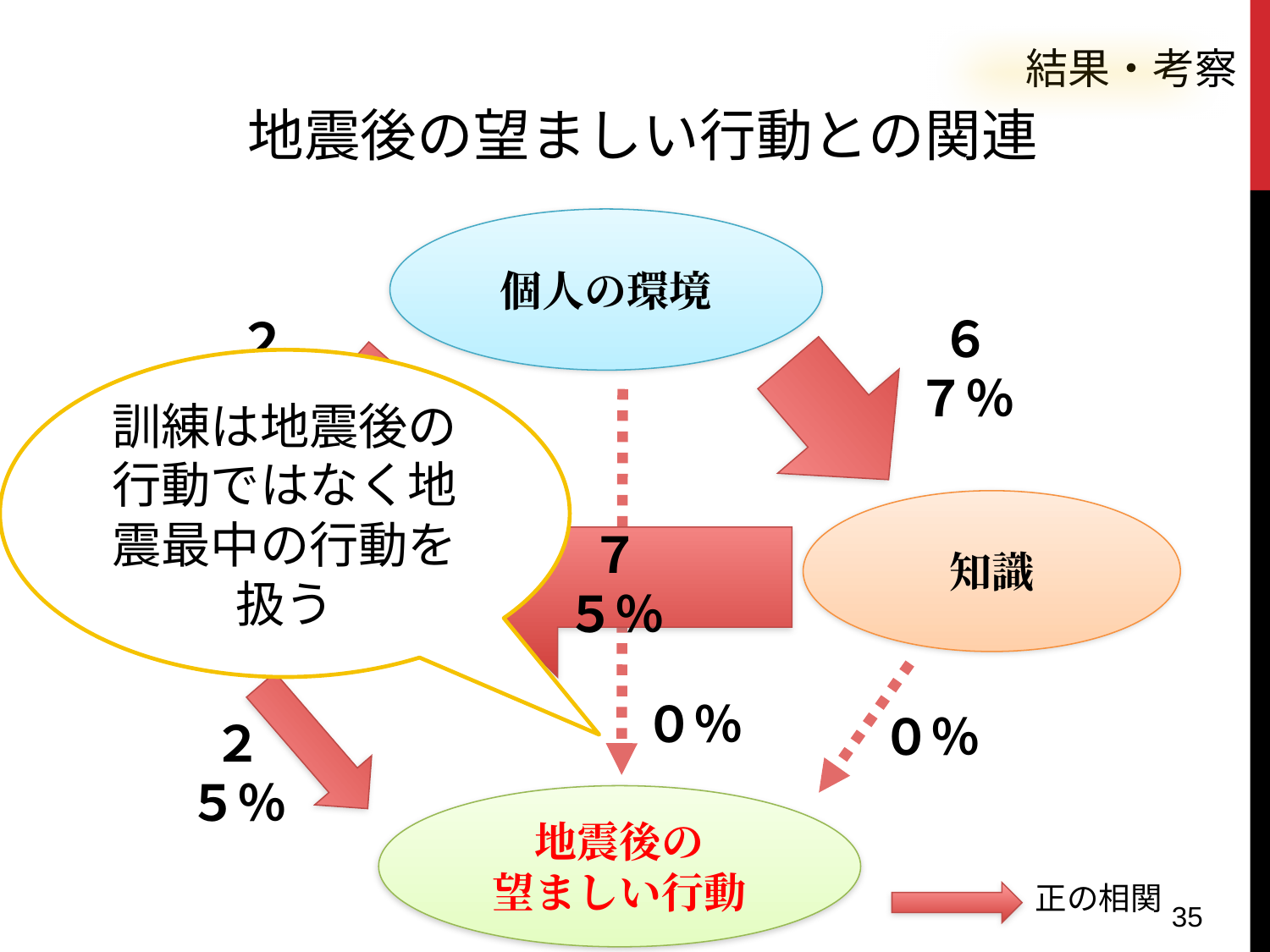

結果・考察

地震後の望ましい行動との関連
個人の環境
６７％
２５％

訓練は地震後の行動ではなく地震最中の行動を扱う

事前対策
知識
７５％
０％
０％

２５％
地震後の
望ましい行動
正の相関

35